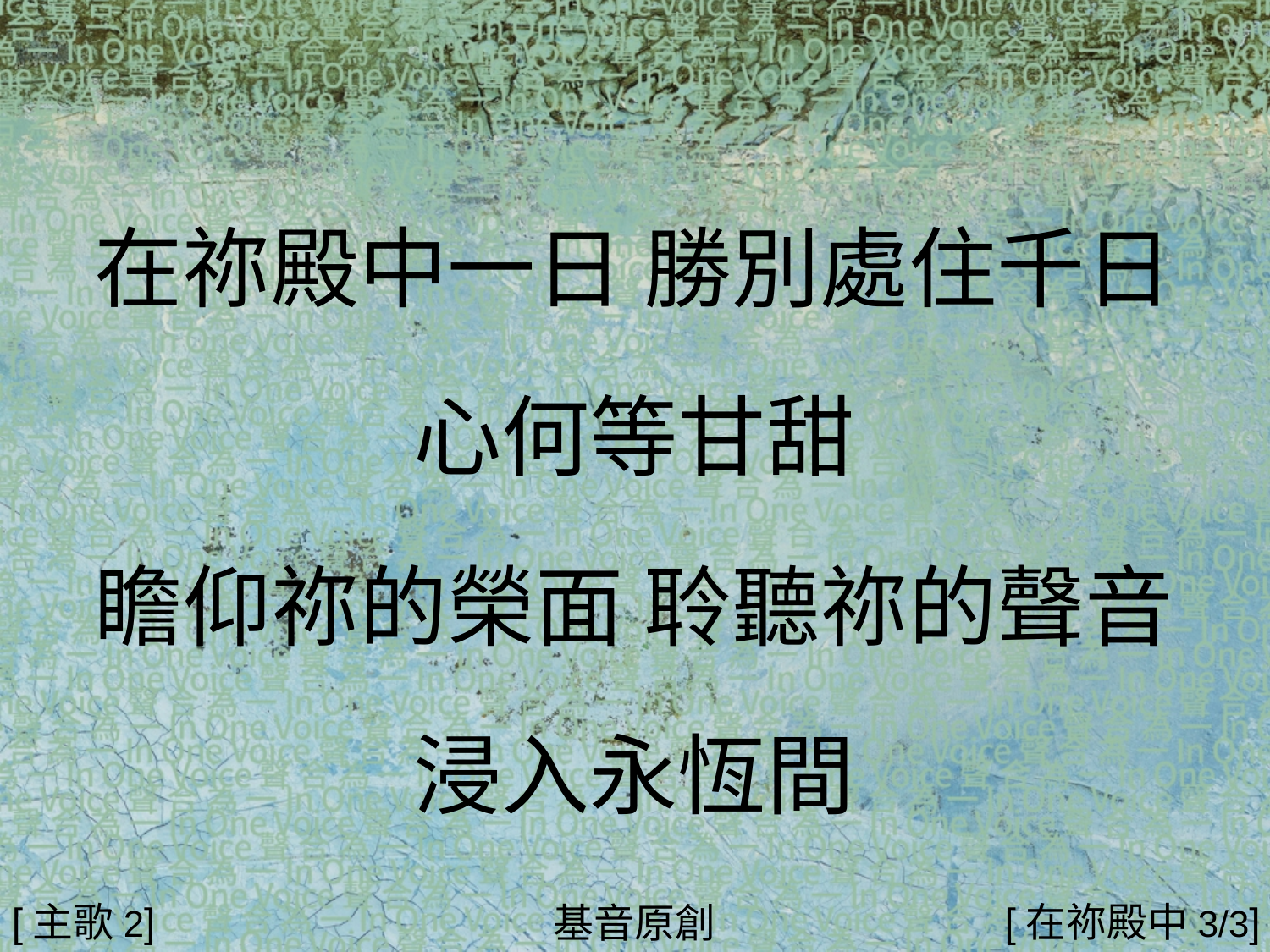

在祢殿中一日 勝別處住千日

心何等甘甜

瞻仰祢的榮面 聆聽祢的聲音

浸入永恆間

#

[主歌2]
[在祢殿中3/3]
基音原創